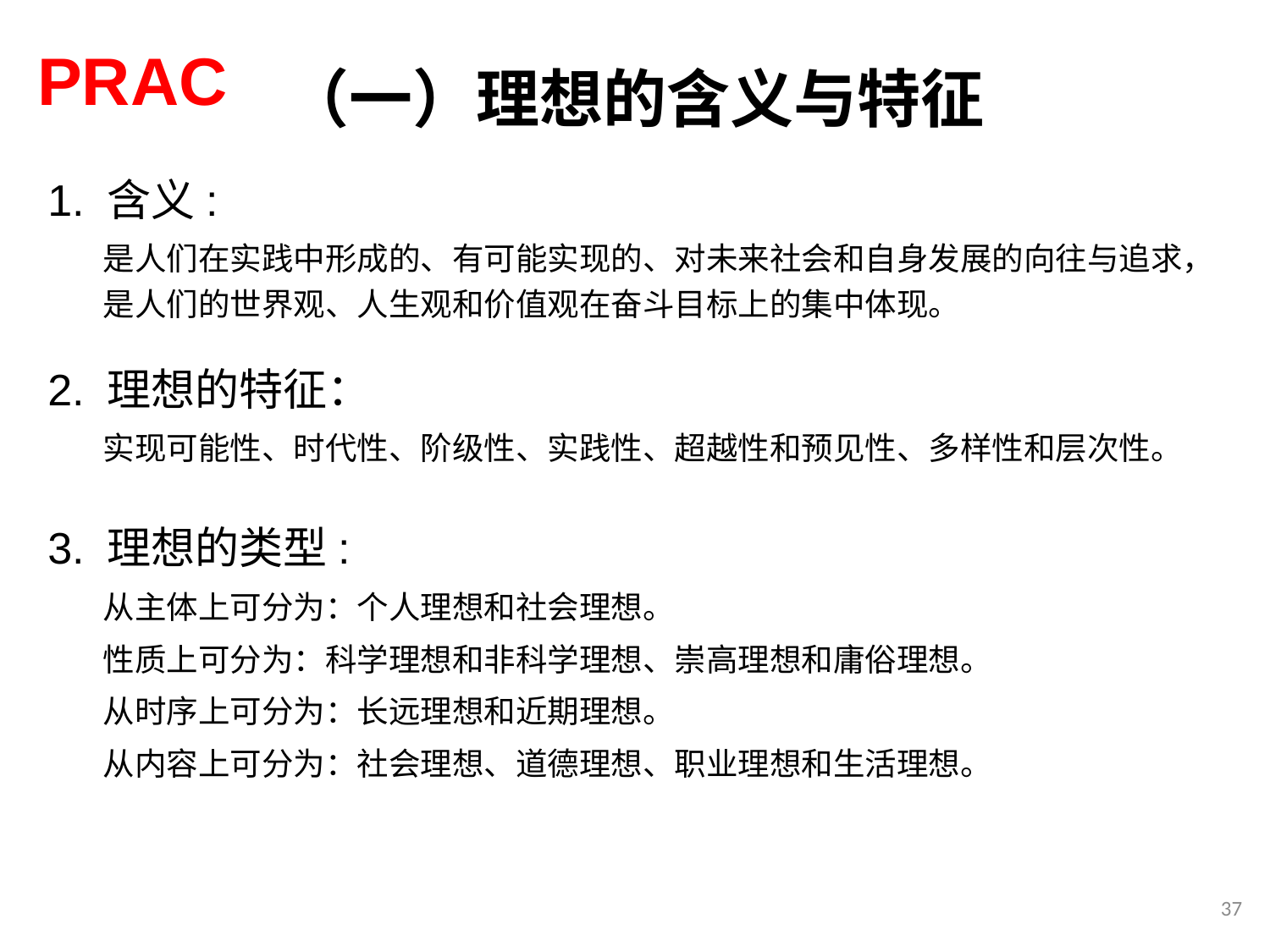

PRAC
（一）理想的含义与特征
1. 含义:
是人们在实践中形成的、有可能实现的、对未来社会和自身发展的向往与追求，是人们的世界观、人生观和价值观在奋斗目标上的集中体现。

2. 理想的特征：
实现可能性、时代性、阶级性、实践性、超越性和预见性、多样性和层次性。

3. 理想的类型:
从主体上可分为：个人理想和社会理想。
性质上可分为：科学理想和非科学理想、崇高理想和庸俗理想。
从时序上可分为：长远理想和近期理想。
从内容上可分为：社会理想、道德理想、职业理想和生活理想。
37